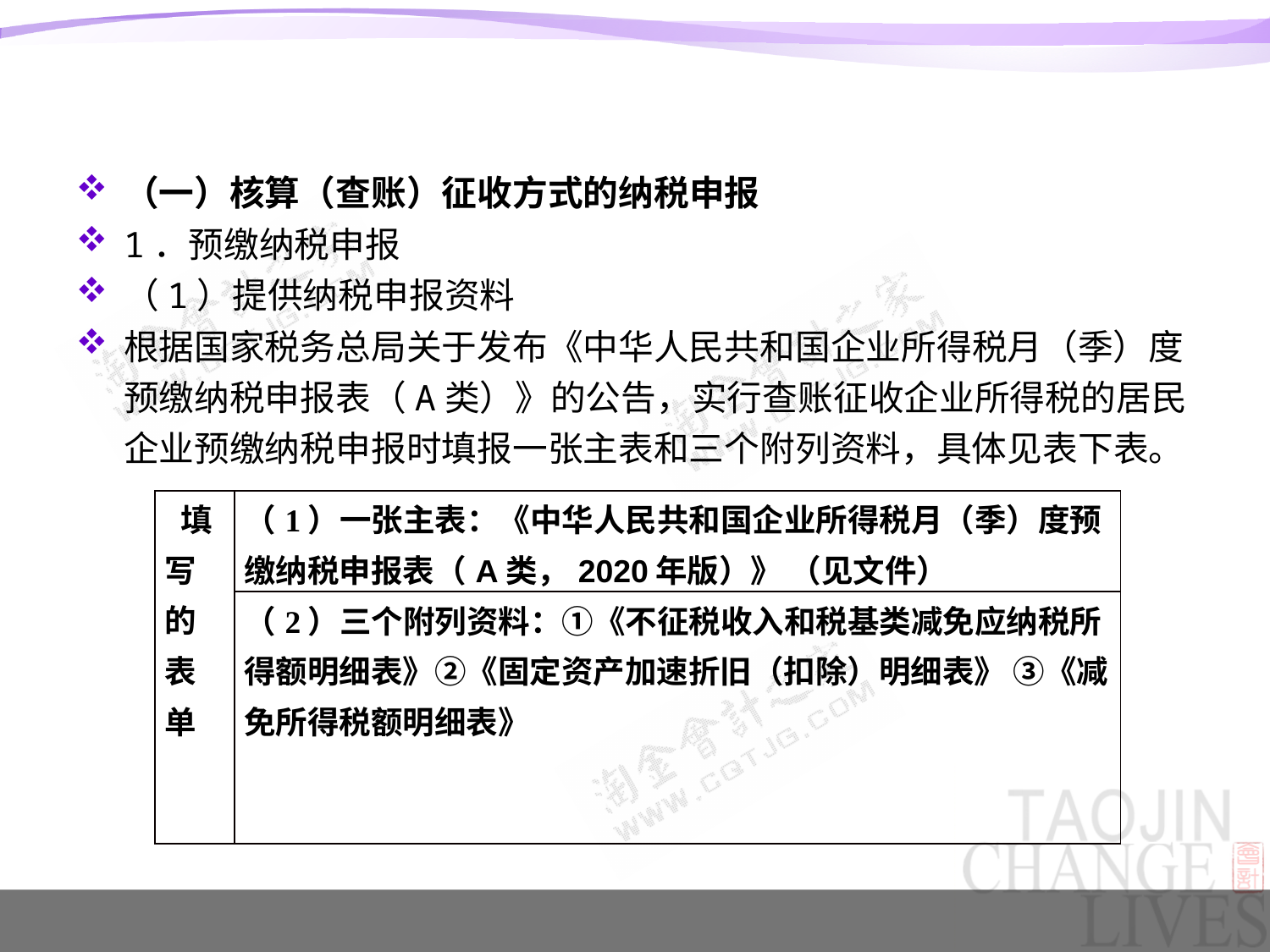

#
（一）核算（查账）征收方式的纳税申报
1．预缴纳税申报
（1）提供纳税申报资料
根据国家税务总局关于发布《中华人民共和国企业所得税月（季）度预缴纳税申报表（A类）》的公告，实行查账征收企业所得税的居民企业预缴纳税申报时填报一张主表和三个附列资料，具体见表下表。

| 填写的表单 | （1）一张主表：《中华人民共和国企业所得税月（季）度预缴纳税申报表（A类，2020年版）》 （见文件） |
| --- | --- |
|  | （2）三个附列资料：①《不征税收入和税基类减免应纳税所得额明细表》②《固定资产加速折旧（扣除）明细表》 ③《减免所得税额明细表》 |